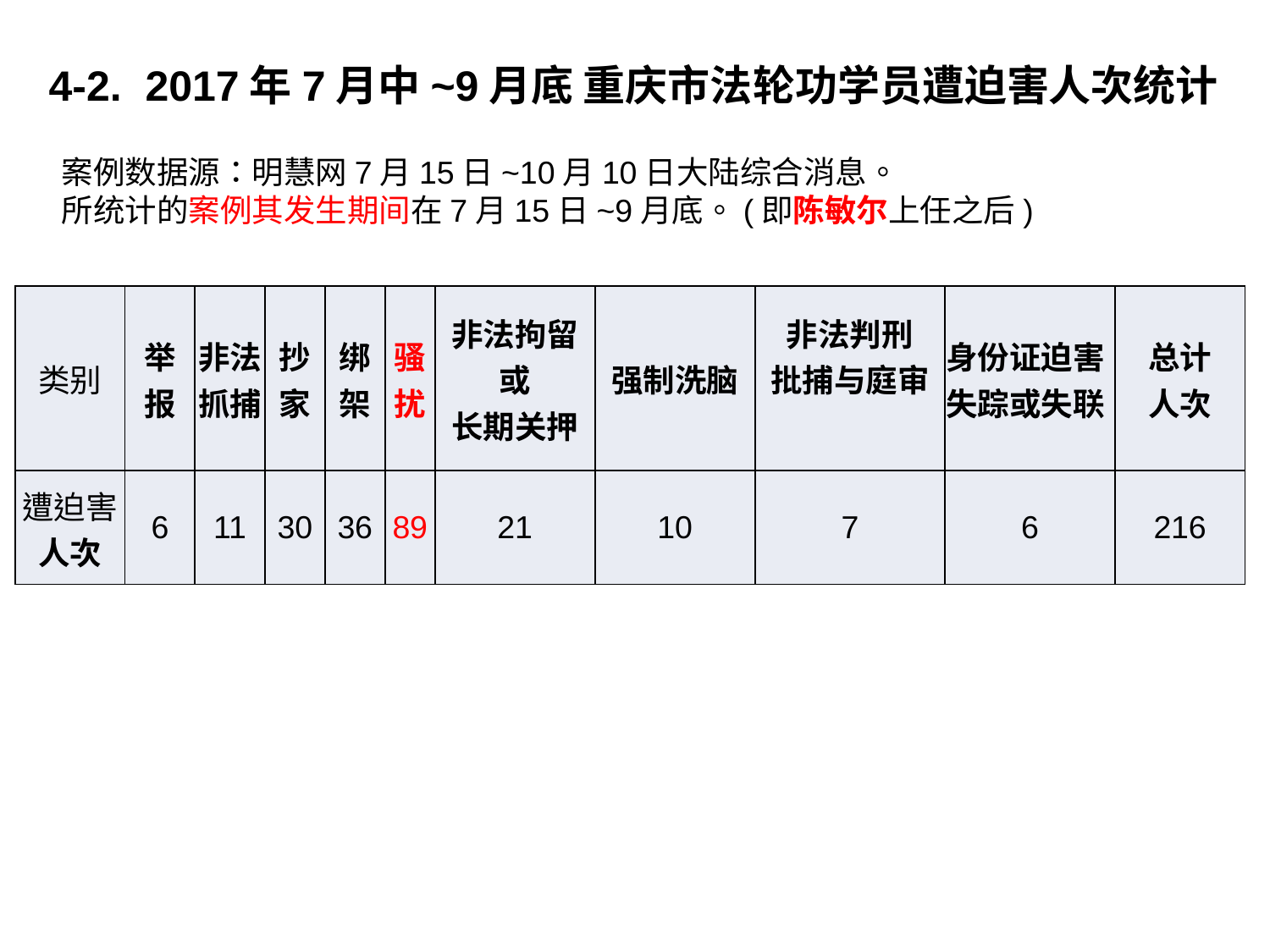

4-2.  2017年7月中~9月底 重庆市法轮功学员遭迫害人次统计
案例数据源：明慧网7月15日~10月10日大陆综合消息。
所统计的案例其发生期间在7月15日~9月底。(即陈敏尔上任之后)
| 类别 | 举 报 | 非法抓捕 | 抄家 | 绑架 | 骚扰 | 非法拘留 或 长期关押 | 强制洗脑 | 非法判刑 批捕与庭审 | 身份证迫害 失踪或失联 | 总计 人次 |
| --- | --- | --- | --- | --- | --- | --- | --- | --- | --- | --- |
| 遭迫害人次 | 6 | 11 | 30 | 36 | 89 | 21 | 10 | 7 | 6 | 216 |